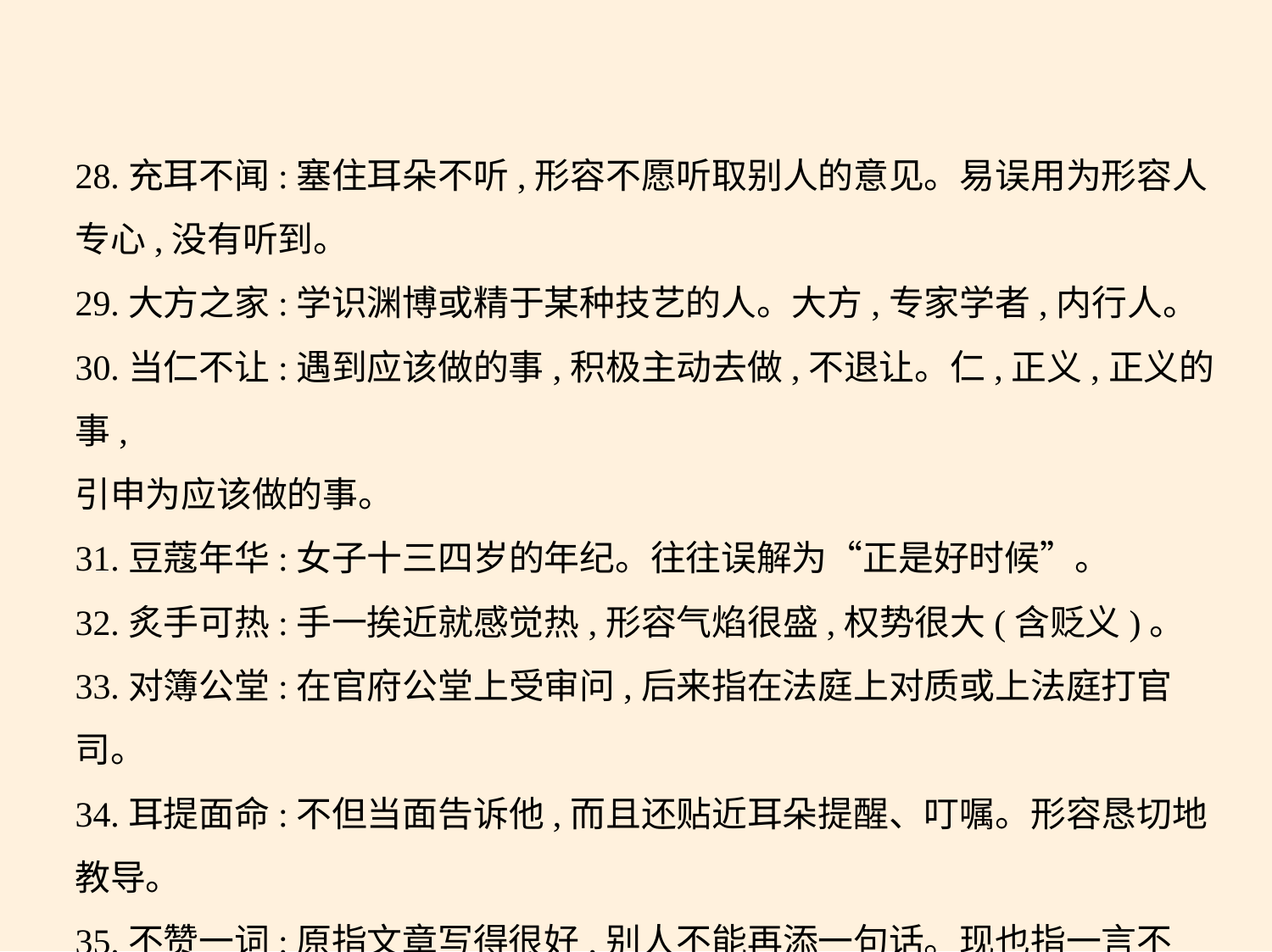

28.充耳不闻:塞住耳朵不听,形容不愿听取别人的意见。易误用为形容人
专心,没有听到。
29.大方之家:学识渊博或精于某种技艺的人。大方,专家学者,内行人。
30.当仁不让:遇到应该做的事,积极主动去做,不退让。仁,正义,正义的事,
引申为应该做的事。
31.豆蔻年华:女子十三四岁的年纪。往往误解为“正是好时候”。
32.炙手可热:手一挨近就感觉热,形容气焰很盛,权势很大(含贬义)。
33.对簿公堂:在官府公堂上受审问,后来指在法庭上对质或上法庭打官
司。
34.耳提面命:不但当面告诉他,而且还贴近耳朵提醒、叮嘱。形容恳切地
教导。
35.不赞一词:原指文章写得很好,别人不能再添一句话。现也指一言不